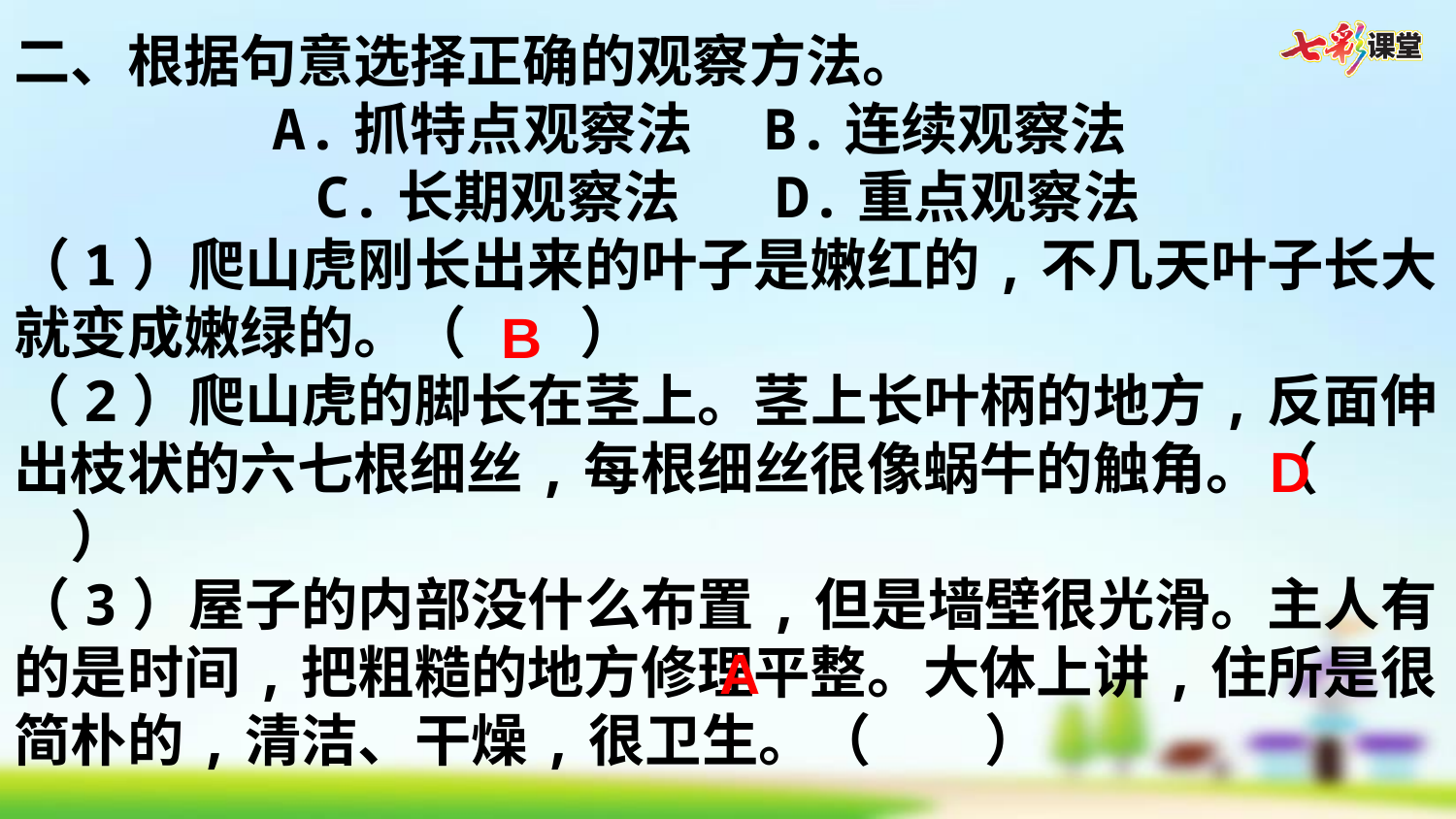

二、根据句意选择正确的观察方法。
A.抓特点观察法　B.连续观察法
C.长期观察法　  D.重点观察法
（1）爬山虎刚长出来的叶子是嫩红的,不几天叶子长大,就变成嫩绿的。（　　）
（2）爬山虎的脚长在茎上。茎上长叶柄的地方,反面伸出枝状的六七根细丝,每根细丝很像蜗牛的触角。（　　）
（3）屋子的内部没什么布置,但是墙壁很光滑。主人有的是时间,把粗糙的地方修理平整。大体上讲,住所是很简朴的,清洁、干燥,很卫生。（　　）
B
D
A